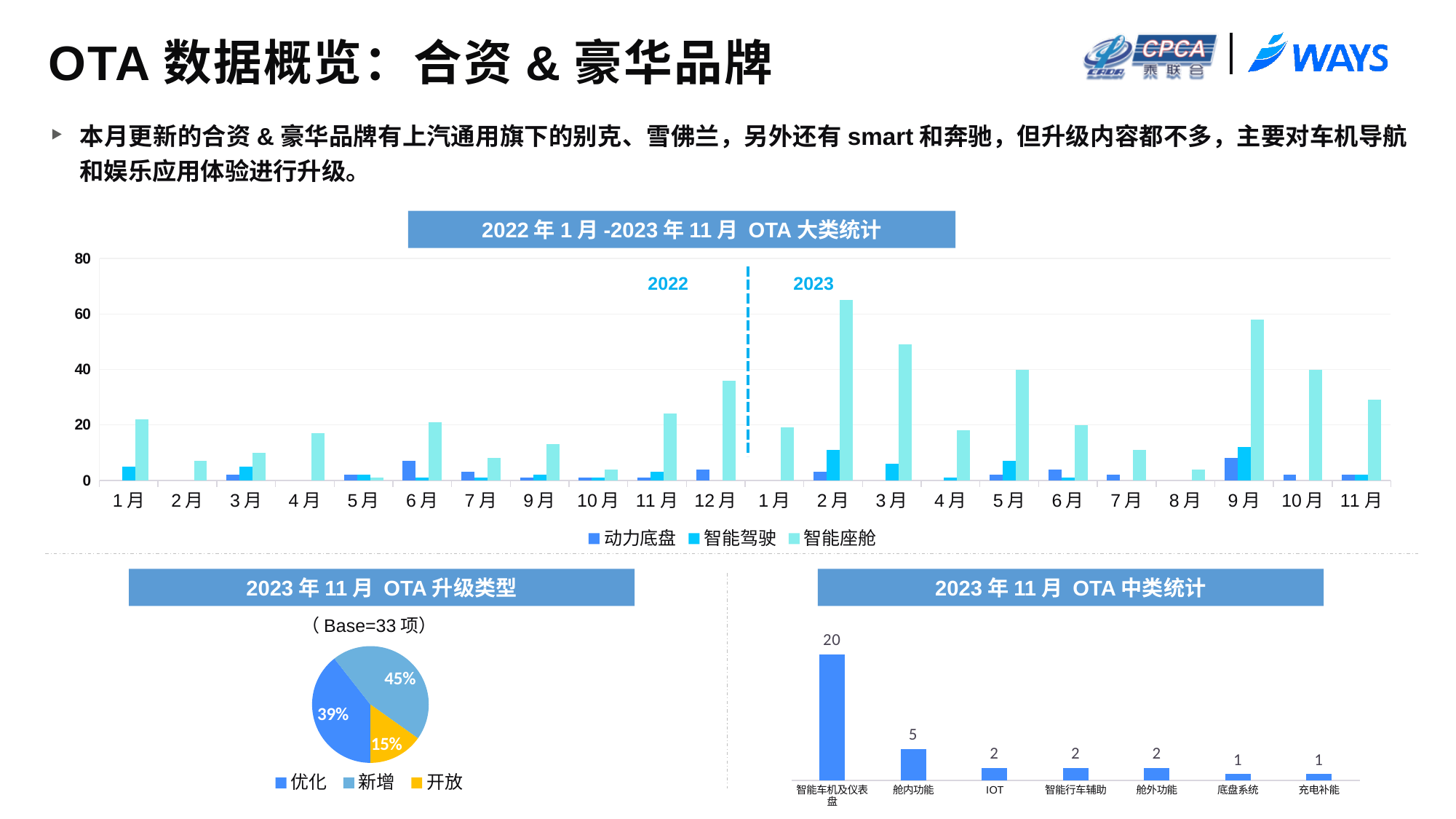

# OTA数据概览：合资&豪华品牌
本月更新的合资&豪华品牌有上汽通用旗下的别克、雪佛兰，另外还有smart和奔驰，但升级内容都不多，主要对车机导航和娱乐应用体验进行升级。
2022年1月-2023年11月 OTA大类统计

### Chart

| Category | 动力底盘 | 智能驾驶 | 智能座舱 |
|---|---|---|---|
| 1月 | None | 5.0 | 22.0 |
| 2月 | None | None | 7.0 |
| 3月 | 2.0 | 5.0 | 10.0 |
| 4月 | None | None | 17.0 |
| 5月 | 2.0 | 2.0 | 1.0 |
| 6月 | 7.0 | 1.0 | 21.0 |
| 7月 | 3.0 | 1.0 | 8.0 |
| 9月 | 1.0 | 2.0 | 13.0 |
| 10月 | 1.0 | 1.0 | 4.0 |
| 11月 | 1.0 | 3.0 | 24.0 |
| 12月 | 4.0 | None | 36.0 |
| 1月 | None | None | 19.0 |
| 2月 | 3.0 | 11.0 | 65.0 |
| 3月 | None | 6.0 | 49.0 |
| 4月 | None | 1.0 | 18.0 |
| 5月 | 2.0 | 7.0 | 40.0 |
| 6月 | 4.0 | 1.0 | 20.0 |
| 7月 | 2.0 | None | 11.0 |
| 8月 | None | None | 4.0 |
| 9月 | 8.0 | 12.0 | 58.0 |
| 10月 | 2.0 | None | 40.0 |
| 11月 | 2.0 | 2.0 | 29.0 |
2022
2023
2023年11月 OTA升级类型
2023年11月 OTA中类统计
（Base=33项）

### Chart

| Category | NET WORTH |
|---|---|
| 智能车机及仪表盘 | 20.0 |
| 舱内功能 | 5.0 |
| IOT | 2.0 |
| 智能行车辅助 | 2.0 |
| 舱外功能 | 2.0 |
| 底盘系统 | 1.0 |
| 充电补能 | 1.0 |

### Chart

| Category | 份额 |
|---|---|
| 优化 | 0.3939393939393939 |
| 新增 | 0.45454545454545453 |
| 开放 | 0.15151515151515152 |